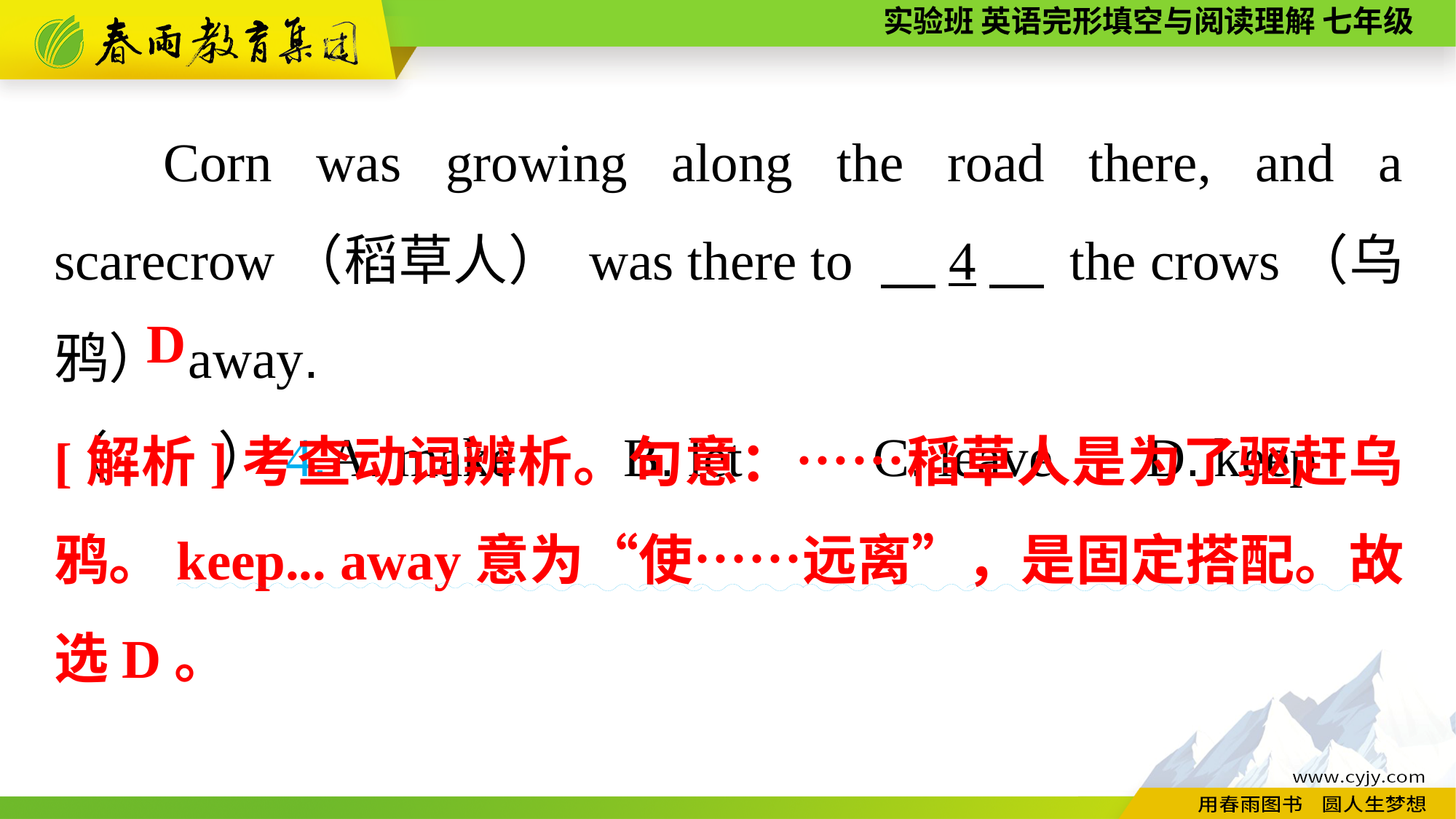

Corn was growing along the road there, and a scarecrow（稻草人） was there to 　4　 the crows（乌鸦） away.
（　　）4.A. make        B. let	    C. leave	D. keep
D
[解析]考查动词辨析。句意：……稻草人是为了驱赶乌鸦。keep... away意为“使……远离”，是固定搭配。故选D。